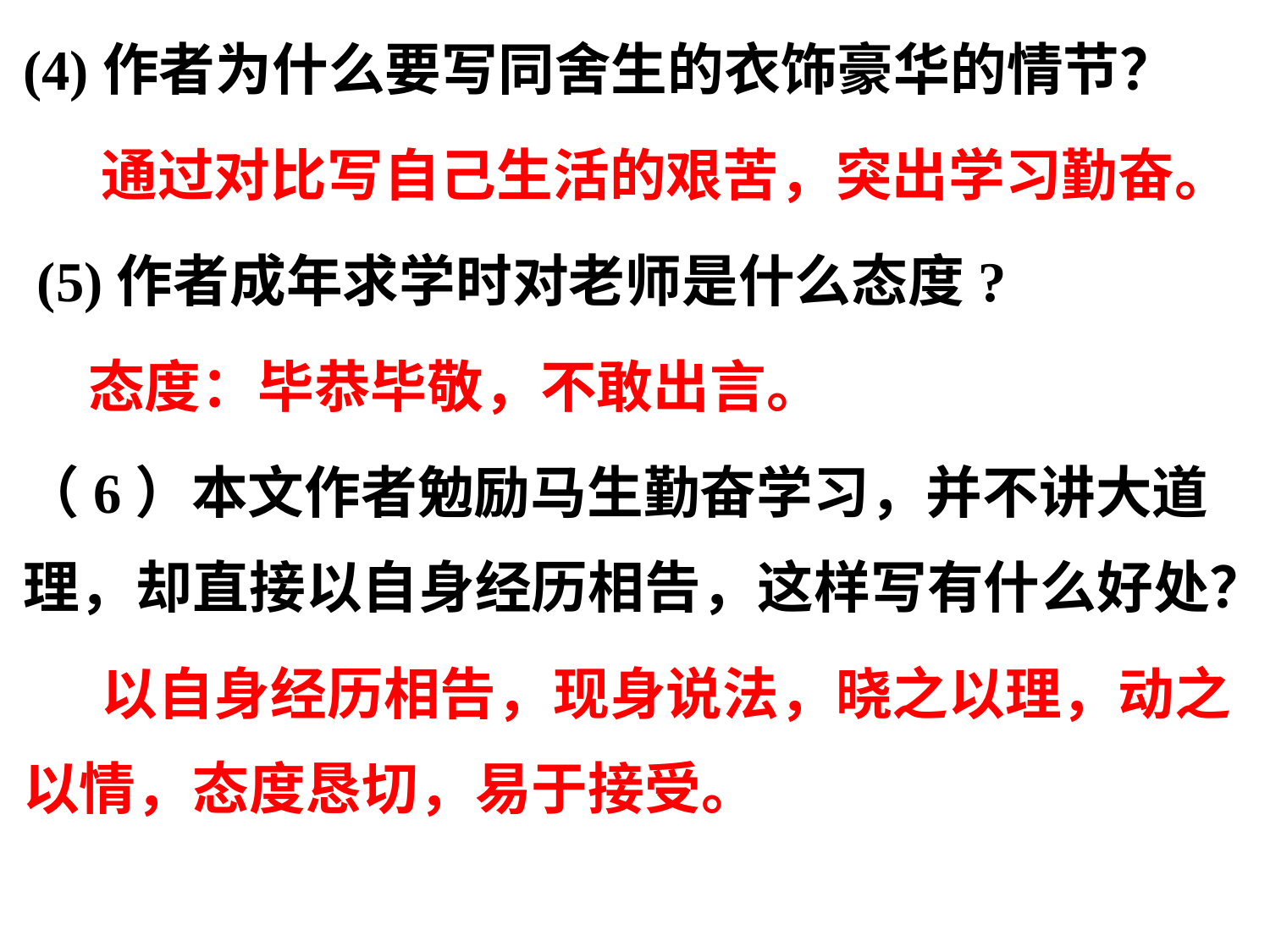

(4)作者为什么要写同舍生的衣饰豪华的情节？
     通过对比写自己生活的艰苦，突出学习勤奋。
 (5)作者成年求学时对老师是什么态度?
    态度：毕恭毕敬，不敢出言。
（6）本文作者勉励马生勤奋学习，并不讲大道理，却直接以自身经历相告，这样写有什么好处？
     以自身经历相告，现身说法，晓之以理，动之以情，态度恳切，易于接受。